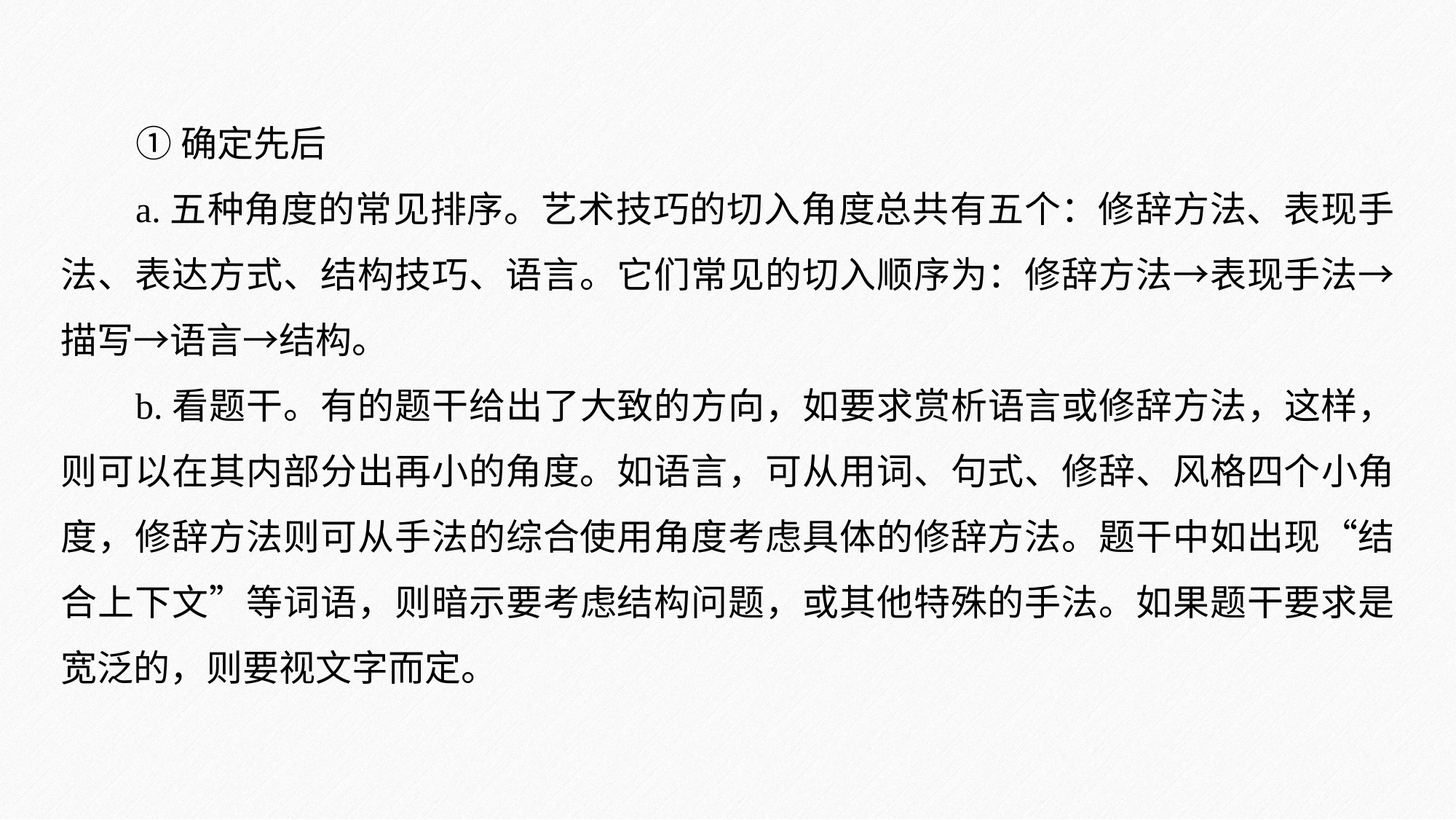

①确定先后
a.五种角度的常见排序。艺术技巧的切入角度总共有五个：修辞方法、表现手法、表达方式、结构技巧、语言。它们常见的切入顺序为：修辞方法→表现手法→描写→语言→结构。
b.看题干。有的题干给出了大致的方向，如要求赏析语言或修辞方法，这样，则可以在其内部分出再小的角度。如语言，可从用词、句式、修辞、风格四个小角度，修辞方法则可从手法的综合使用角度考虑具体的修辞方法。题干中如出现“结合上下文”等词语，则暗示要考虑结构问题，或其他特殊的手法。如果题干要求是宽泛的，则要视文字而定。